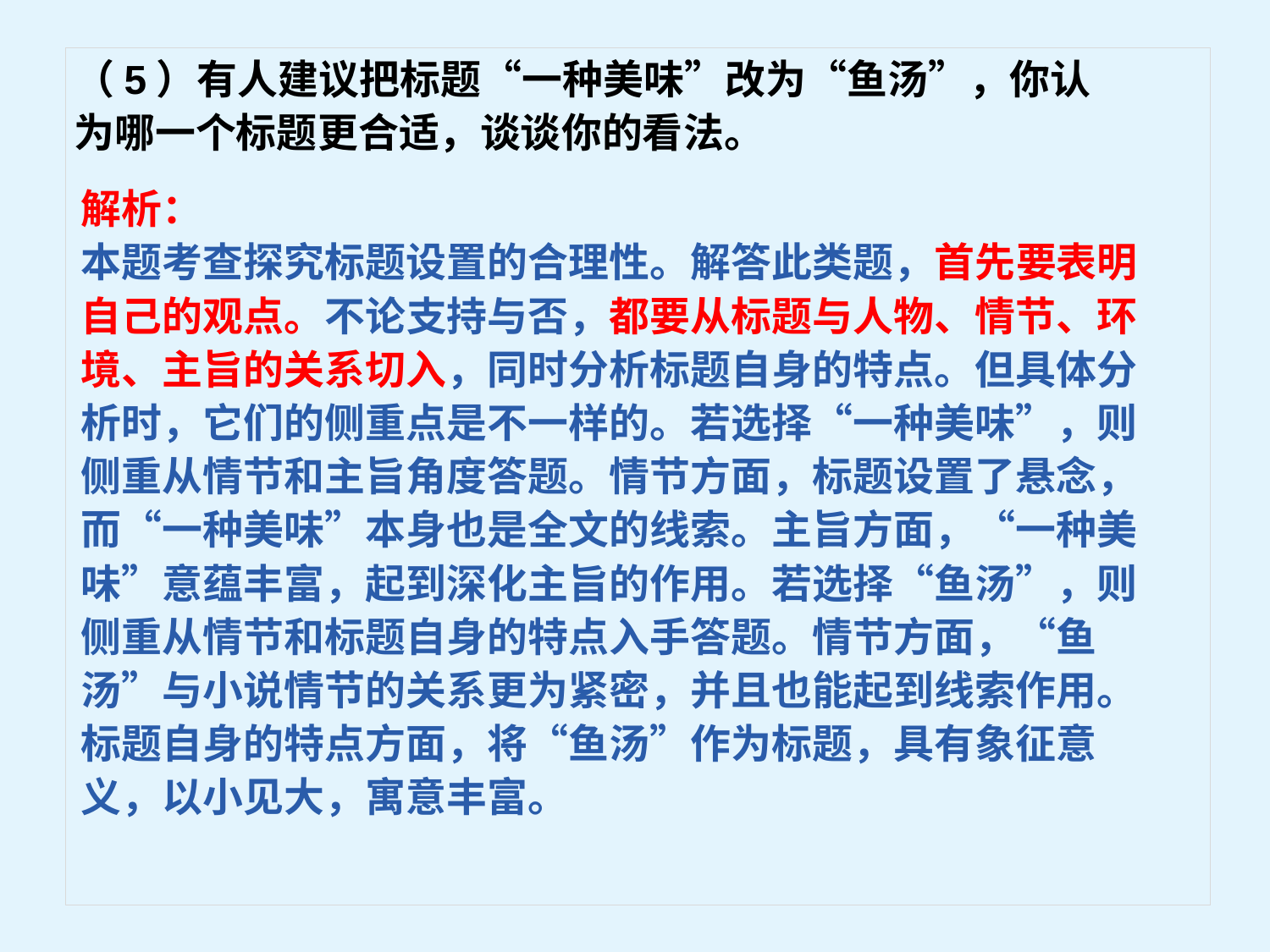

（5）有人建议把标题“一种美味”改为“鱼汤”，你认为哪一个标题更合适，谈谈你的看法。
解析：
本题考查探究标题设置的合理性。解答此类题，首先要表明自己的观点。不论支持与否，都要从标题与人物、情节、环境、主旨的关系切入，同时分析标题自身的特点。但具体分析时，它们的侧重点是不一样的。若选择“一种美味”，则侧重从情节和主旨角度答题。情节方面，标题设置了悬念，而“一种美味”本身也是全文的线索。主旨方面，“一种美味”意蕴丰富，起到深化主旨的作用。若选择“鱼汤”，则侧重从情节和标题自身的特点入手答题。情节方面，“鱼汤”与小说情节的关系更为紧密，并且也能起到线索作用。标题自身的特点方面，将“鱼汤”作为标题，具有象征意义，以小见大，寓意丰富。